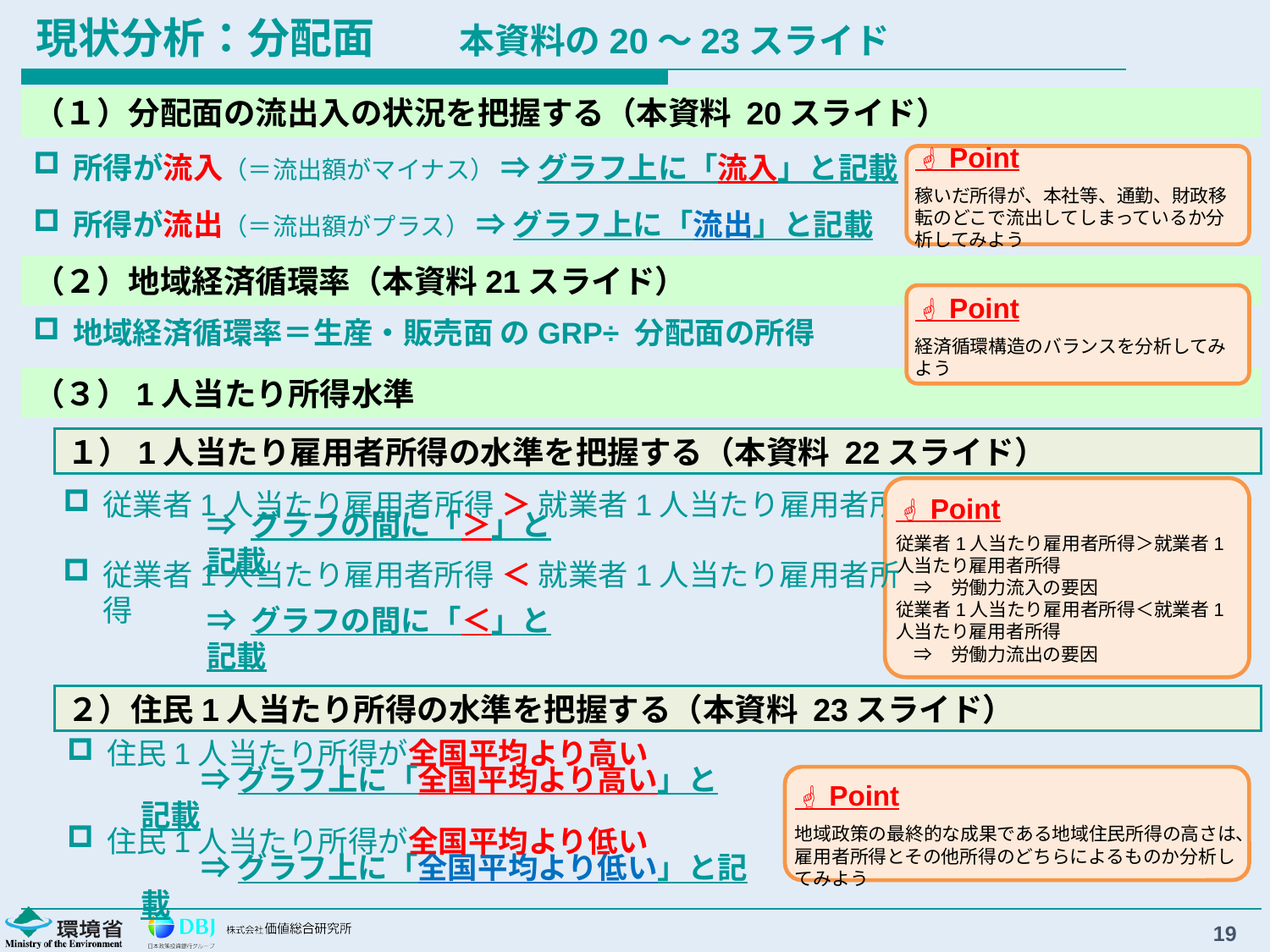

# 現状分析：分配面　　本資料の20～23スライド
（１）分配面の流出入の状況を把握する（本資料 20スライド）
所得が流入（＝流出額がマイナス） ⇒ グラフ上に「流入」と記載
所得が流出（＝流出額がプラス） ⇒ グラフ上に「流出」と記載
☝ Point
稼いだ所得が、本社等、通勤、財政移転のどこで流出してしまっているか分析してみよう
（２）地域経済循環率（本資料21スライド）
☝ Point
経済循環構造のバランスを分析してみよう
地域経済循環率＝生産・販売面 のGRP÷ 分配面の所得
（３）1人当たり所得水準
１）1人当たり雇用者所得の水準を把握する（本資料 22スライド）
従業者1人当たり雇用者所得 ＞ 就業者1人当たり雇用者所得
☝ Point
従業者1人当たり雇用者所得＞就業者1人当たり雇用者所得
　⇒　労働力流入の要因
従業者1人当たり雇用者所得＜就業者1人当たり雇用者所得
　⇒　労働力流出の要因
⇒ グラフの間に「＞」と記載
従業者1人当たり雇用者所得 ＜ 就業者1人当たり雇用者所得
⇒ グラフの間に「＜」と記載
２）住民1人当たり所得の水準を把握する（本資料 23スライド）
住民1人当たり所得が全国平均より高い
☝ Point
地域政策の最終的な成果である地域住民所得の高さは、雇用者所得とその他所得のどちらによるものか分析してみよう
　　⇒ グラフ上に「全国平均より高い」と記載
住民1人当たり所得が全国平均より低い
　　⇒ グラフ上に「全国平均より低い」と記載
19